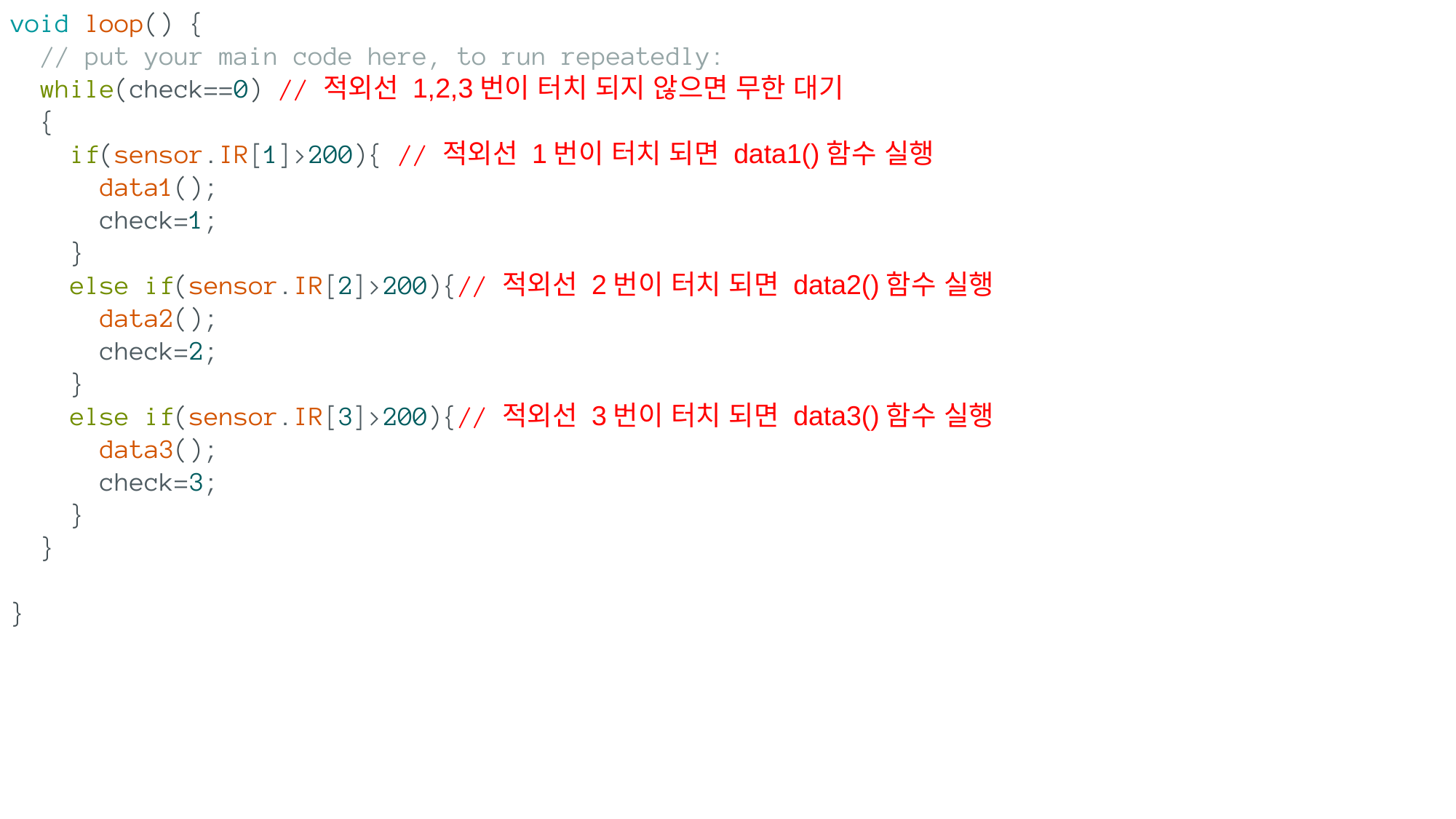

void loop() {
  // put your main code here, to run repeatedly:
  while(check==0) // 적외선 1,2,3번이 터치 되지 않으면 무한 대기
  {
    if(sensor.IR[1]>200){ // 적외선 1번이 터치 되면 data1()함수 실행
      data1();
      check=1;
    }
    else if(sensor.IR[2]>200){// 적외선 2번이 터치 되면 data2()함수 실행
      data2();
      check=2;
    }
    else if(sensor.IR[3]>200){// 적외선 3번이 터치 되면 data3()함수 실행
      data3();
      check=3;
    }
  }

}